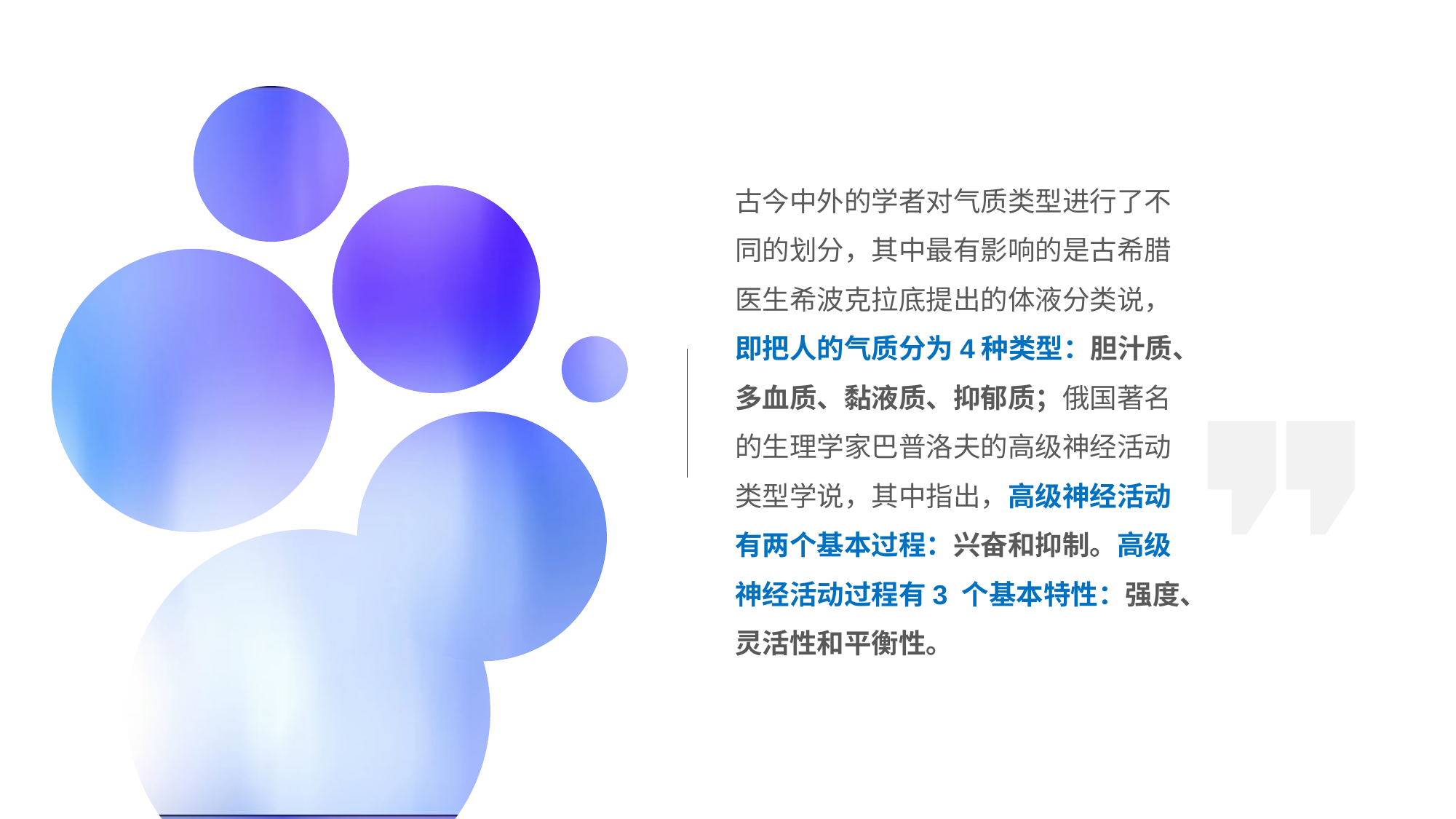

古今中外的学者对气质类型进行了不同的划分，其中最有影响的是古希腊医生希波克拉底提出的体液分类说，即把人的气质分为4种类型：胆汁质、多血质、黏液质、抑郁质；俄国著名的生理学家巴普洛夫的高级神经活动类型学说，其中指出，高级神经活动有两个基本过程：兴奋和抑制。高级神经活动过程有3 个基本特性：强度、灵活性和平衡性。